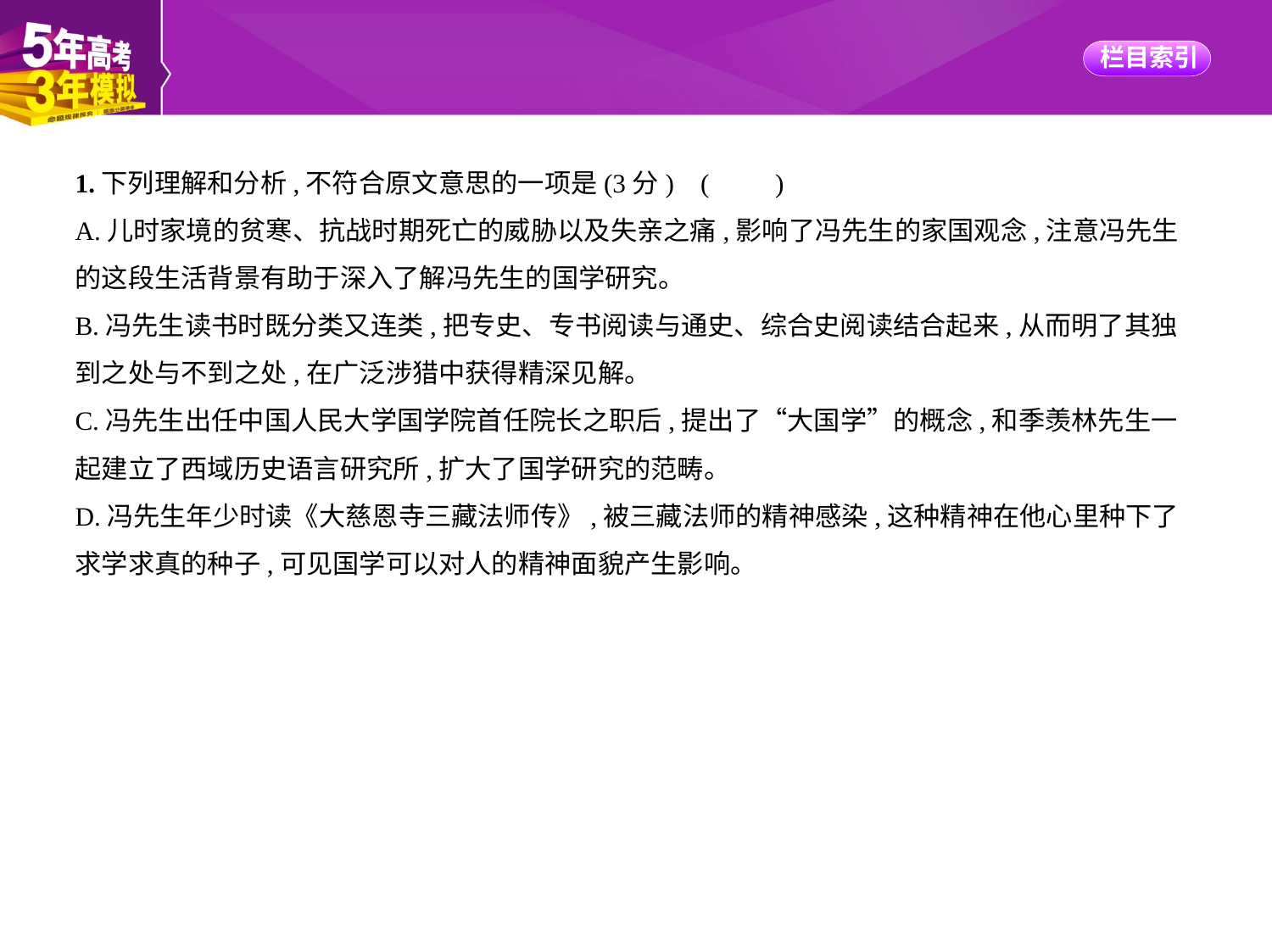

1.下列理解和分析,不符合原文意思的一项是(3分) (　　)
A.儿时家境的贫寒、抗战时期死亡的威胁以及失亲之痛,影响了冯先生的家国观念,注意冯先生
的这段生活背景有助于深入了解冯先生的国学研究。
B.冯先生读书时既分类又连类,把专史、专书阅读与通史、综合史阅读结合起来,从而明了其独
到之处与不到之处,在广泛涉猎中获得精深见解。
C.冯先生出任中国人民大学国学院首任院长之职后,提出了“大国学”的概念,和季羡林先生一
起建立了西域历史语言研究所,扩大了国学研究的范畴。
D.冯先生年少时读《大慈恩寺三藏法师传》,被三藏法师的精神感染,这种精神在他心里种下了
求学求真的种子,可见国学可以对人的精神面貌产生影响。